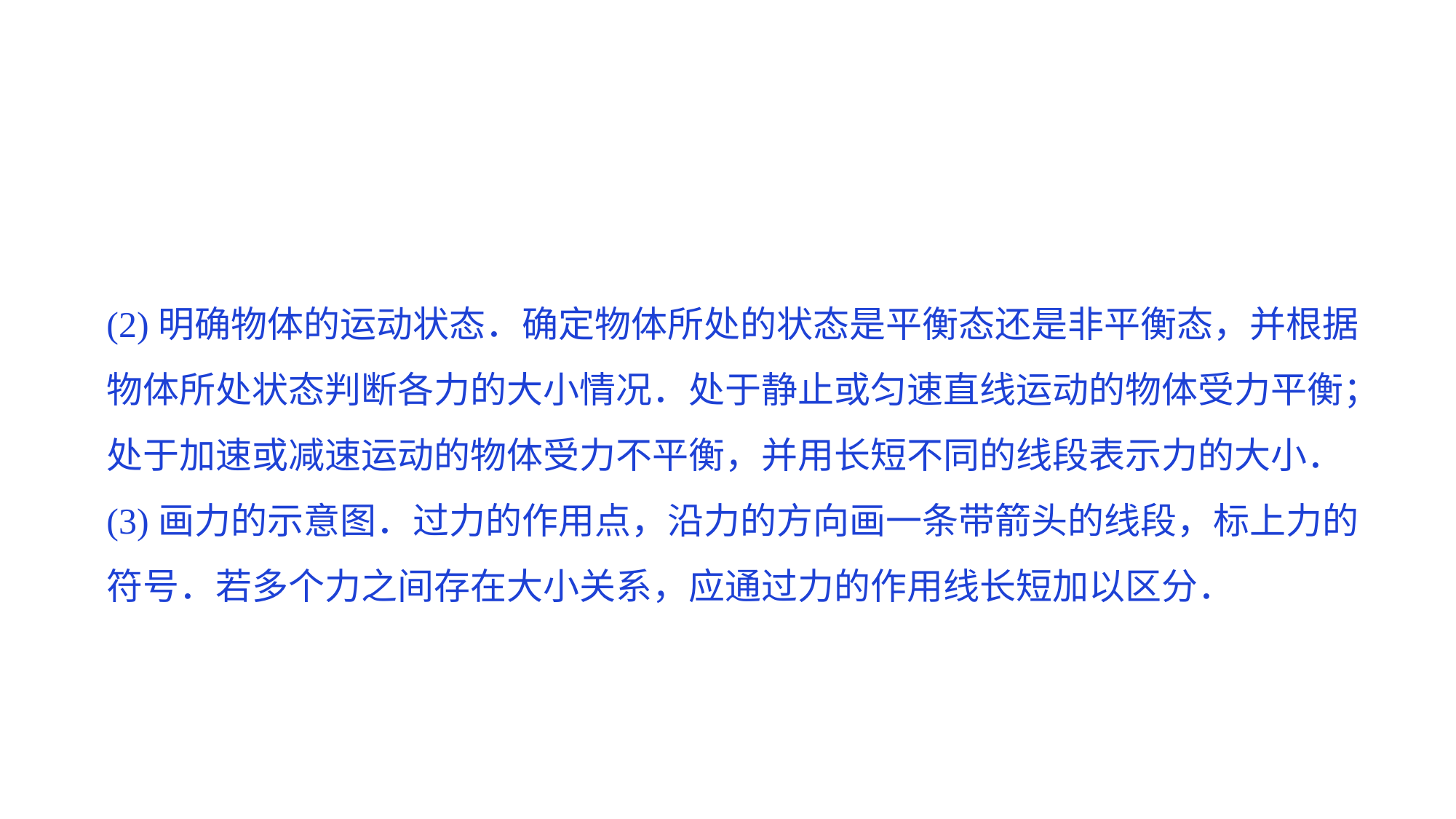

(2)明确物体的运动状态．确定物体所处的状态是平衡态还是非平衡态，并根据物体所处状态判断各力的大小情况．处于静止或匀速直线运动的物体受力平衡；处于加速或减速运动的物体受力不平衡，并用长短不同的线段表示力的大小．
(3)画力的示意图．过力的作用点，沿力的方向画一条带箭头的线段，标上力的符号．若多个力之间存在大小关系，应通过力的作用线长短加以区分．